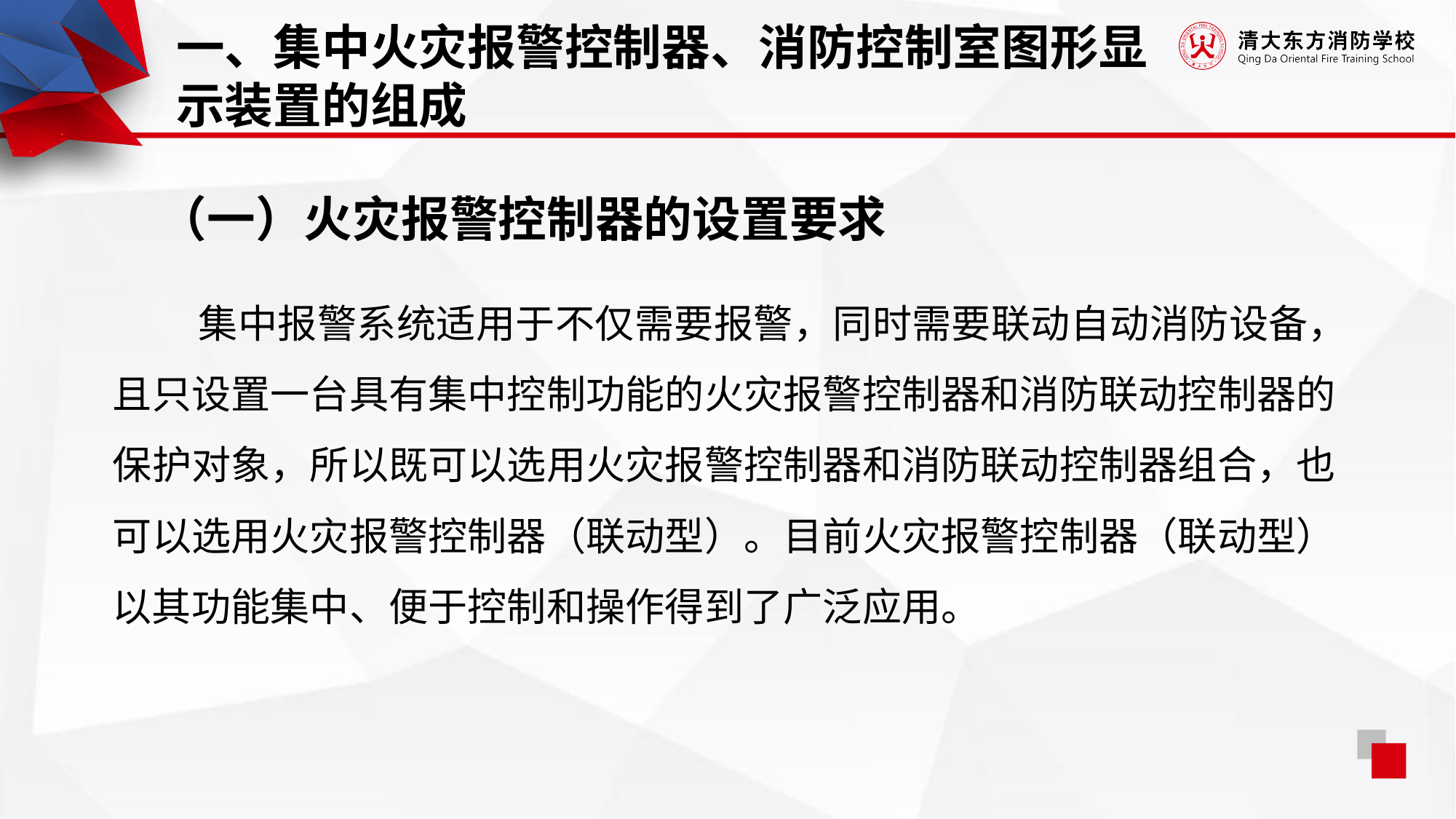

一、集中火灾报警控制器、消防控制室图形显
示装置的组成

（一）火灾报警控制器的设置要求
集中报警系统适用于不仅需要报警，同时需要联动自动消防设备，且只设置一台具有集中控制功能的火灾报警控制器和消防联动控制器的保护对象，所以既可以选用火灾报警控制器和消防联动控制器组合，也可以选用火灾报警控制器（联动型）。目前火灾报警控制器（联动型）以其功能集中、便于控制和操作得到了广泛应用。